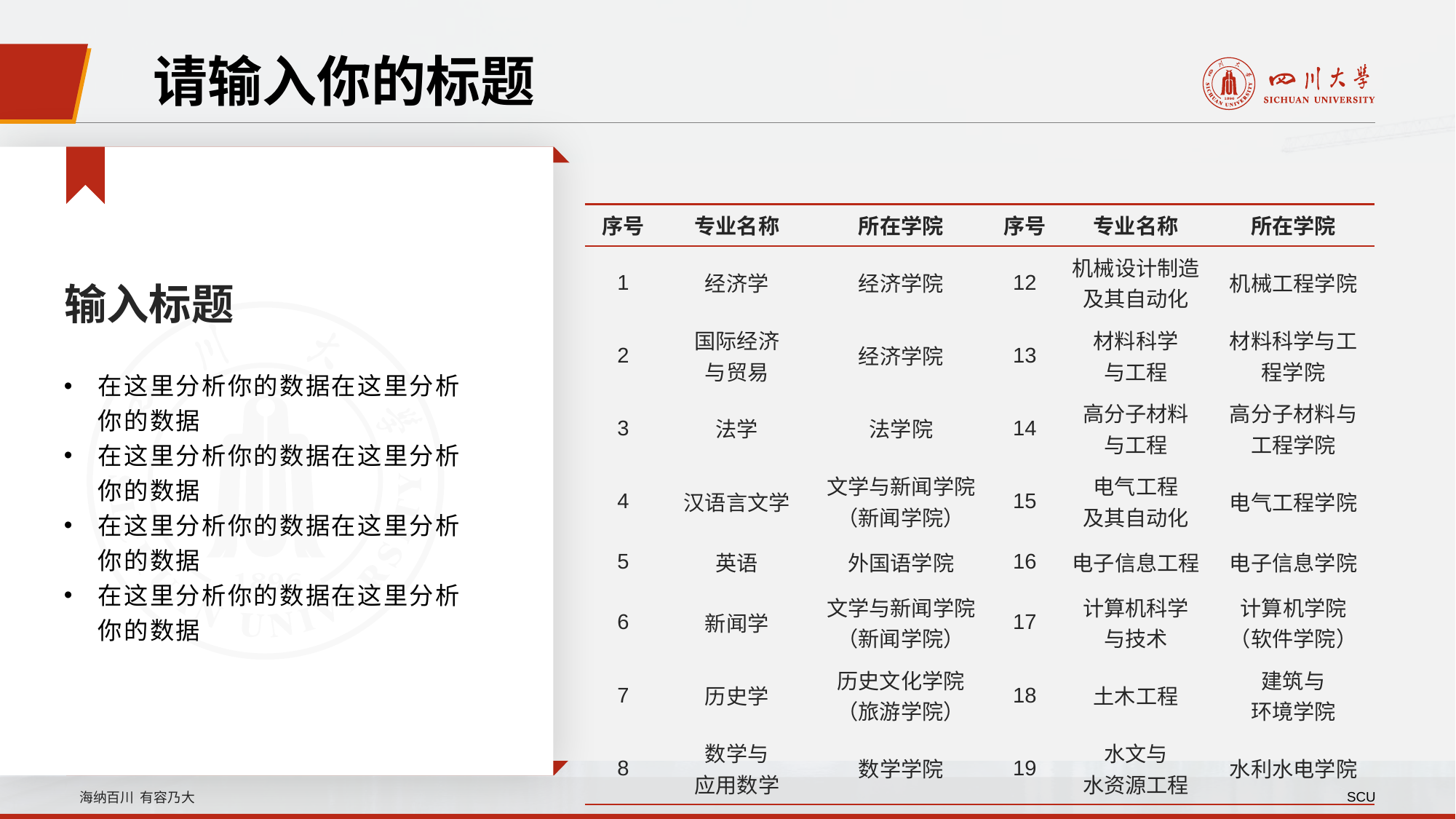

请输入你的标题

| 序号 | 专业名称 | 所在学院 | 序号 | 专业名称 | 所在学院 |
| --- | --- | --- | --- | --- | --- |
| 1 | 经济学 | 经济学院 | 12 | 机械设计制造及其自动化 | 机械工程学院 |
| 2 | 国际经济 与贸易 | 经济学院 | 13 | 材料科学 与工程 | 材料科学与工程学院 |
| 3 | 法学 | 法学院 | 14 | 高分子材料 与工程 | 高分子材料与工程学院 |
| 4 | 汉语言文学 | 文学与新闻学院（新闻学院） | 15 | 电气工程 及其自动化 | 电气工程学院 |
| 5 | 英语 | 外国语学院 | 16 | 电子信息工程 | 电子信息学院 |
| 6 | 新闻学 | 文学与新闻学院（新闻学院） | 17 | 计算机科学 与技术 | 计算机学院（软件学院） |
| 7 | 历史学 | 历史文化学院（旅游学院） | 18 | 土木工程 | 建筑与 环境学院 |
| 8 | 数学与 应用数学 | 数学学院 | 19 | 水文与 水资源工程 | 水利水电学院 |
输入标题

在这里分析你的数据在这里分析你的数据
在这里分析你的数据在这里分析你的数据
在这里分析你的数据在这里分析你的数据
在这里分析你的数据在这里分析你的数据